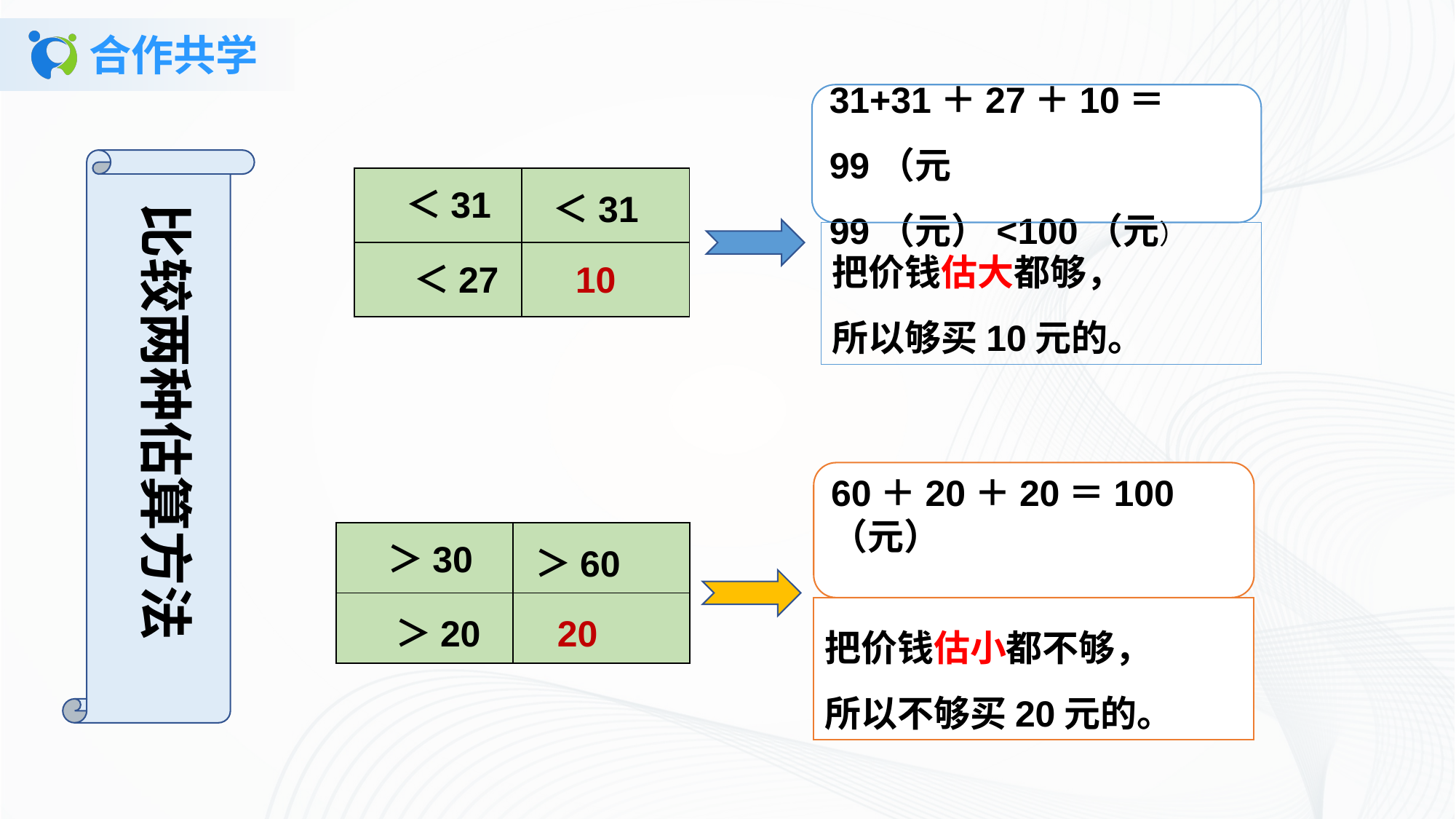

# 合作共学
31+31＋27＋10＝99（元99（元）<100（元）

|  |  |
| --- | --- |
|  |  |
＜31
＜31
比较两种估算方法

把价钱估大都够，
所以够买10元的。
＜27
10
60＋20＋20＝100（元）

|  |  |
| --- | --- |
|  |  |
＞30
＞60

把价钱估小都不够，
所以不够买20元的。
＞20
20